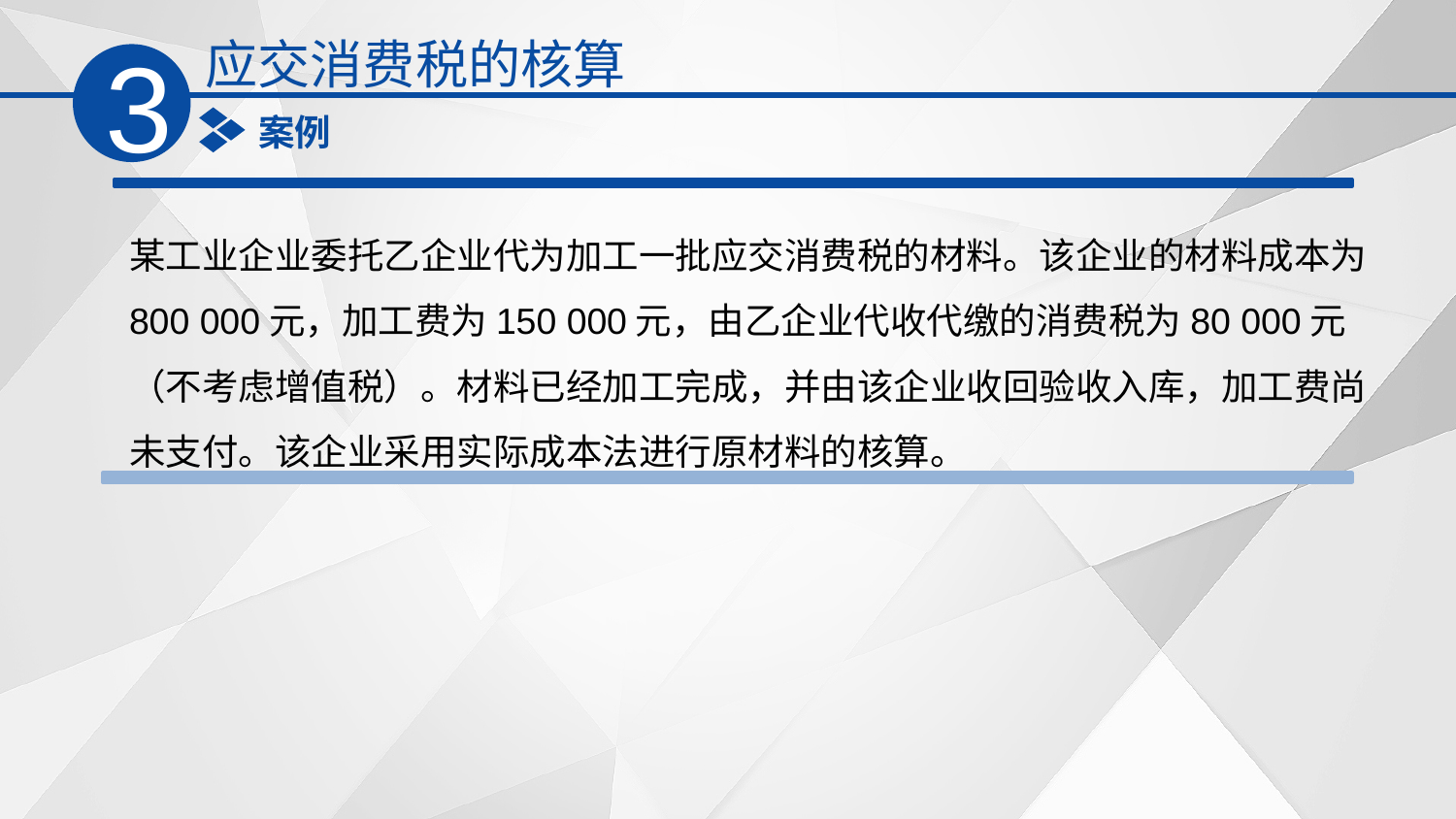

应交消费税的核算
3

案例

某工业企业委托乙企业代为加工一批应交消费税的材料。该企业的材料成本为800 000元，加工费为150 000元，由乙企业代收代缴的消费税为80 000元（不考虑增值税）。材料已经加工完成，并由该企业收回验收入库，加工费尚未支付。该企业采用实际成本法进行原材料的核算。